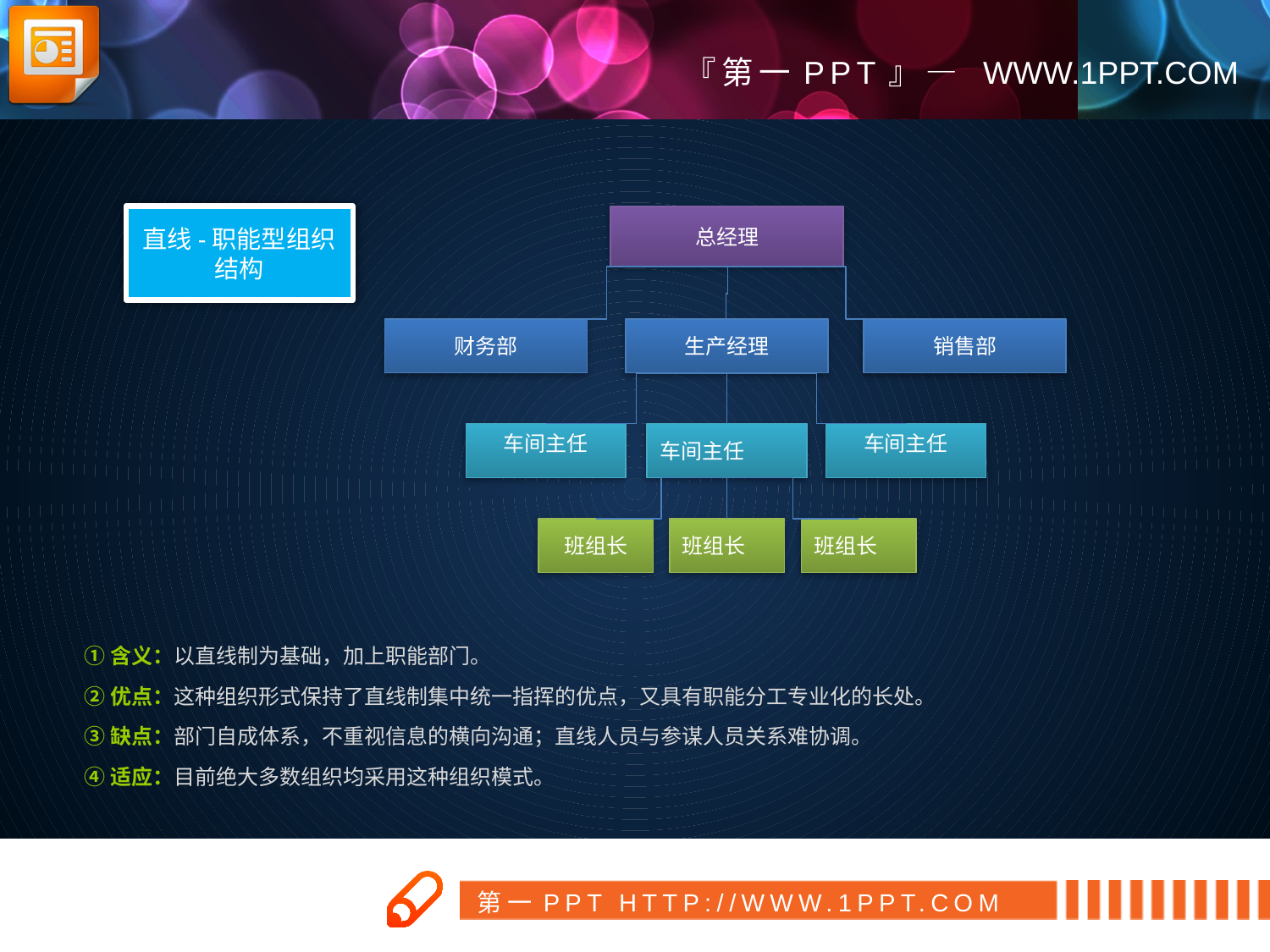

直线-职能型组织结构
总经理
财务部
销售部
生产经理
车间主任
车间主任
车间主任
班组长
班组长
班组长
①含义：以直线制为基础，加上职能部门。
②优点：这种组织形式保持了直线制集中统一指挥的优点，又具有职能分工专业化的长处。
③缺点：部门自成体系，不重视信息的横向沟通；直线人员与参谋人员关系难协调。
④适应：目前绝大多数组织均采用这种组织模式。